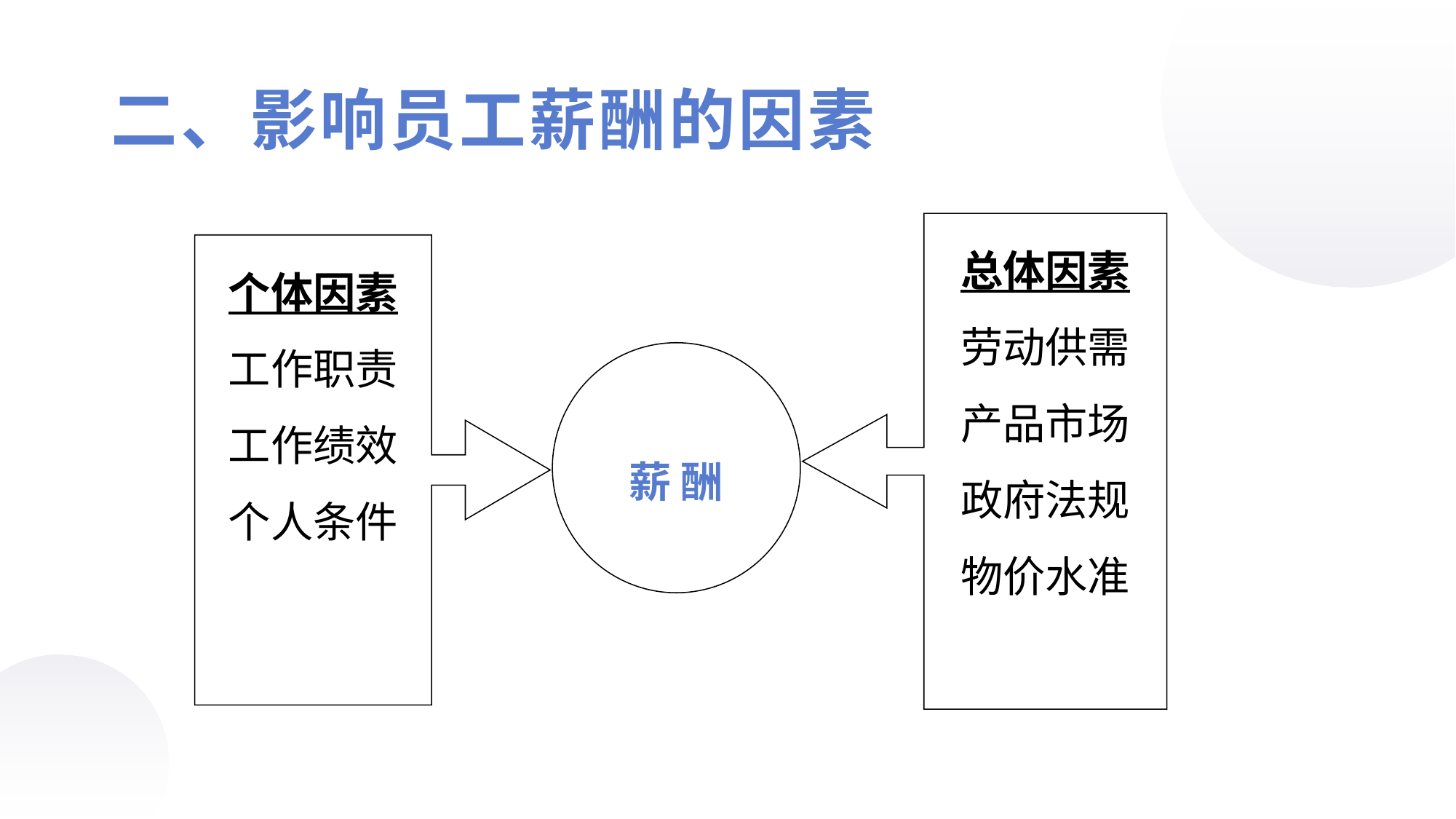

二、影响员工薪酬的因素
总体因素
劳动供需
产品市场
政府法规
物价水准
个体因素
工作职责
工作绩效
个人条件
薪 酬